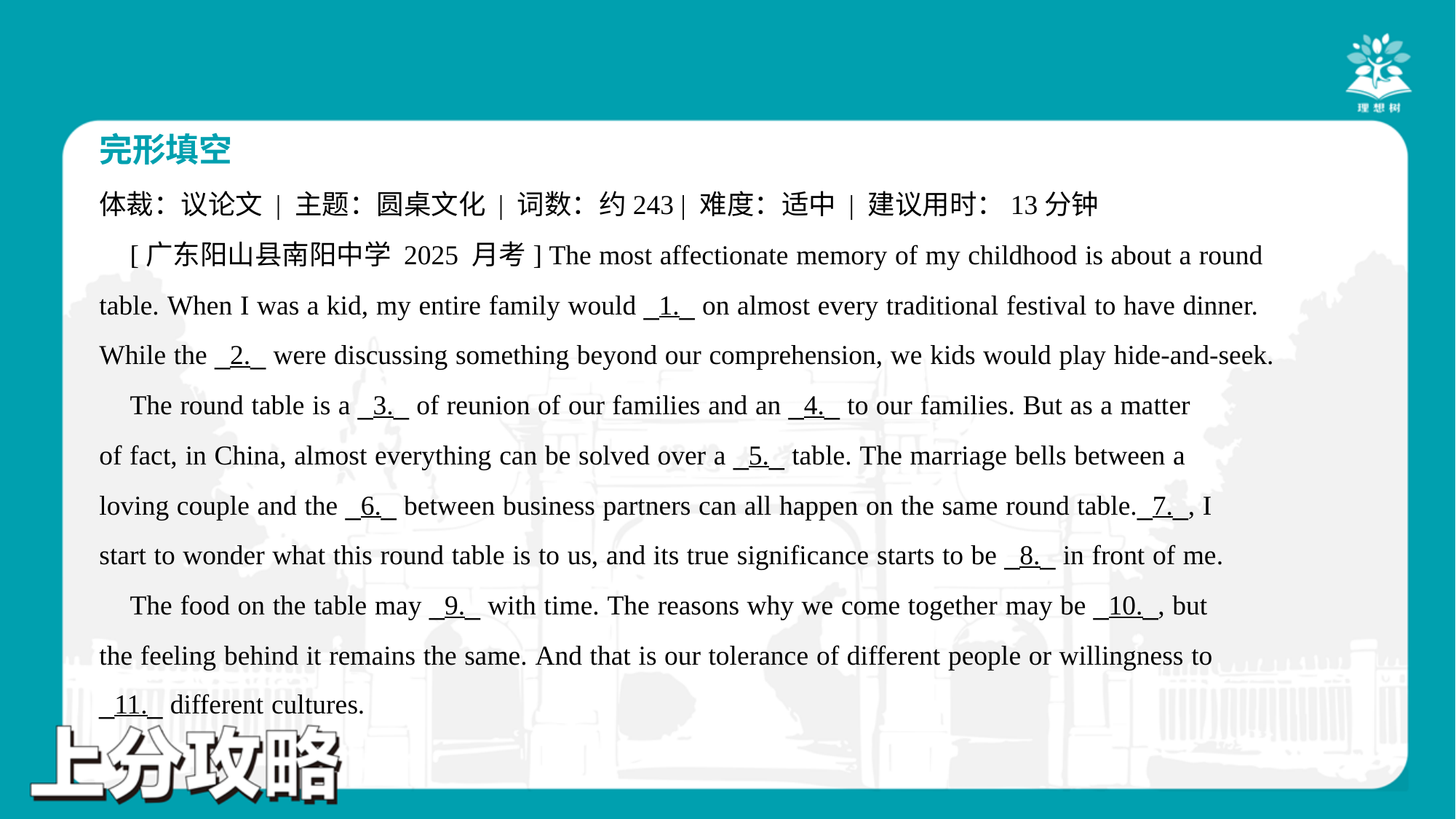

完形填空
体裁：议论文 | 主题：圆桌文化 | 词数：约243 | 难度：适中 | 建议用时：13分钟
    [广东阳山县南阳中学 2025 月考] The most affectionate memory of my childhood is about a round
table. When I was a kid, my entire family would _1._ on almost every traditional festival to have dinner.
While the _2._ were discussing something beyond our comprehension, we kids would play hide-and-seek.
    The round table is a _3._ of reunion of our families and an _4._ to our families. But as a matter
of fact, in China, almost everything can be solved over a _5._ table. The marriage bells between a
loving couple and the _6._ between business partners can all happen on the same round table._7._, I
start to wonder what this round table is to us, and its true significance starts to be _8._ in front of me.
    The food on the table may _9._ with time. The reasons why we come together may be _10._, but
the feeling behind it remains the same. And that is our tolerance of different people or willingness to
_11._ different cultures.#4